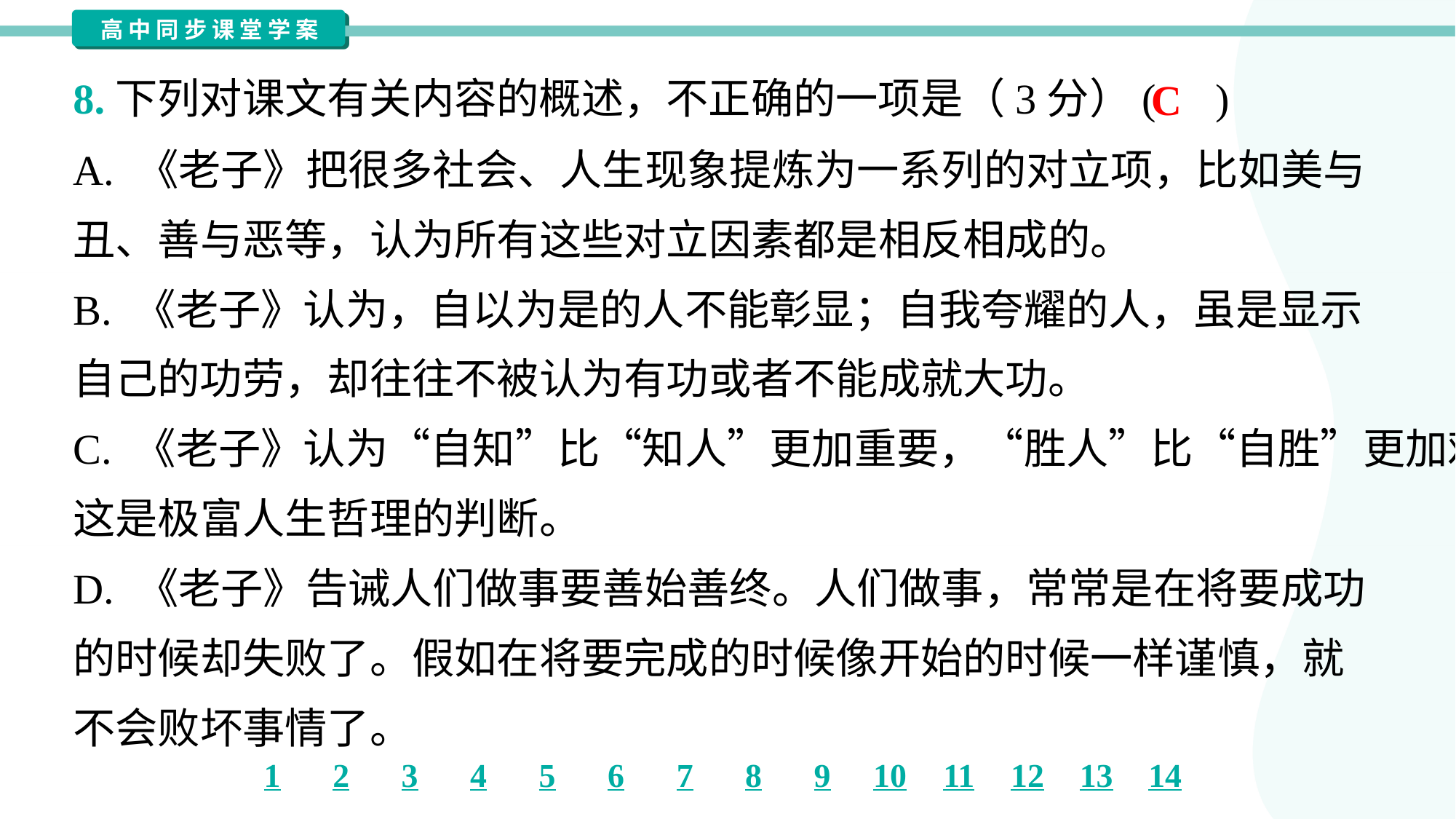

8.下列对课文有关内容的概述，不正确的一项是（3分）(     )
C
A. 《老子》把很多社会、人生现象提炼为一系列的对立项，比如美与
丑、善与恶等，认为所有这些对立因素都是相反相成的。
B. 《老子》认为，自以为是的人不能彰显；自我夸耀的人，虽是显示
自己的功劳，却往往不被认为有功或者不能成就大功。
C. 《老子》认为“自知”比“知人”更加重要，“胜人”比“自胜”更加难得。
这是极富人生哲理的判断。
D. 《老子》告诫人们做事要善始善终。人们做事，常常是在将要成功
的时候却失败了。假如在将要完成的时候像开始的时候一样谨慎，就
不会败坏事情了。